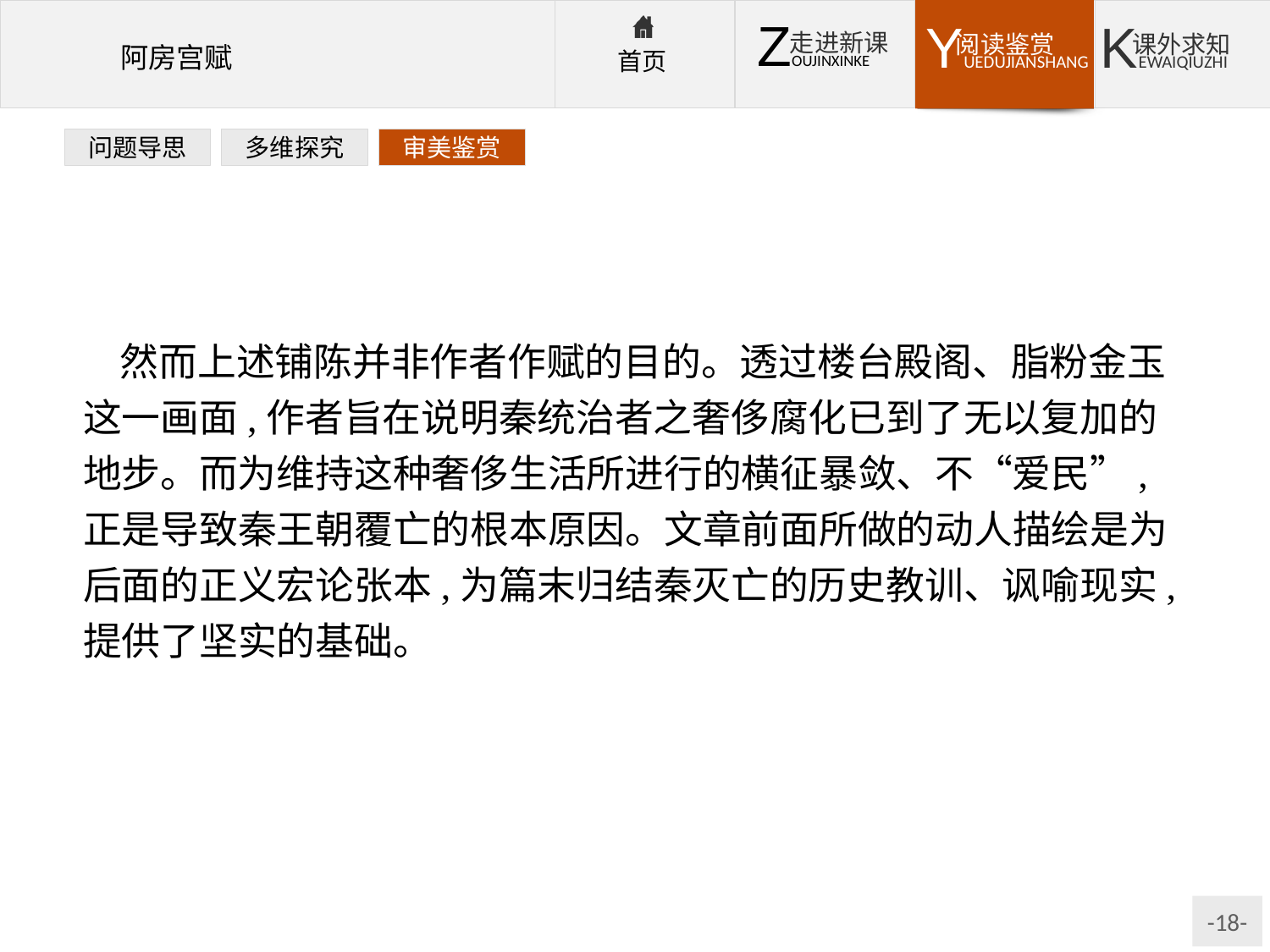

问题导思
多维探究
审美鉴赏
然而上述铺陈并非作者作赋的目的。透过楼台殿阁、脂粉金玉这一画面,作者旨在说明秦统治者之奢侈腐化已到了无以复加的地步。而为维持这种奢侈生活所进行的横征暴敛、不“爱民”,正是导致秦王朝覆亡的根本原因。文章前面所做的动人描绘是为后面的正义宏论张本,为篇末归结秦灭亡的历史教训、讽喻现实,提供了坚实的基础。